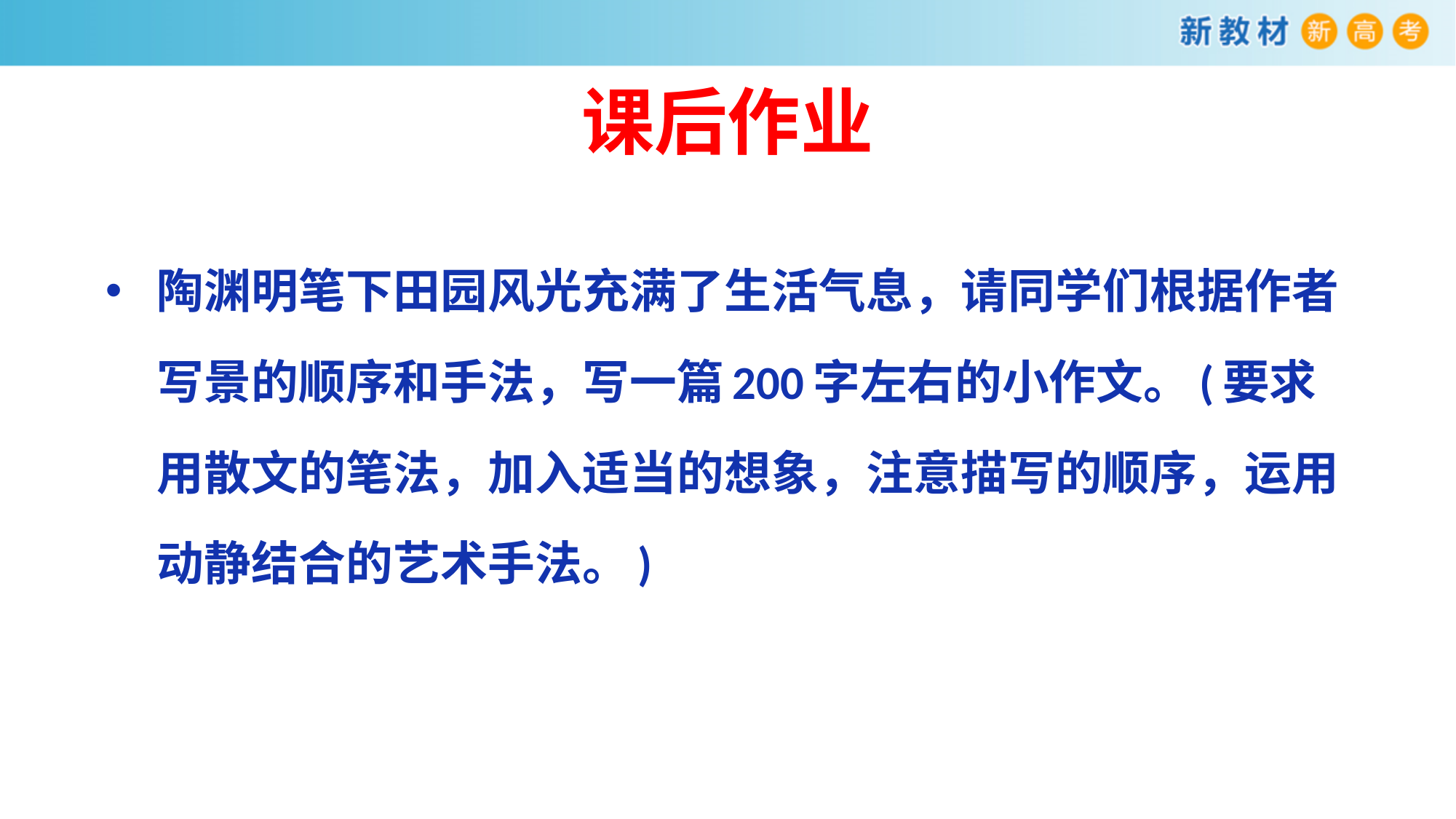

# 课后作业
陶渊明笔下田园风光充满了生活气息，请同学们根据作者写景的顺序和手法，写一篇200字左右的小作文。(要求用散文的笔法，加入适当的想象，注意描写的顺序，运用动静结合的艺术手法。)